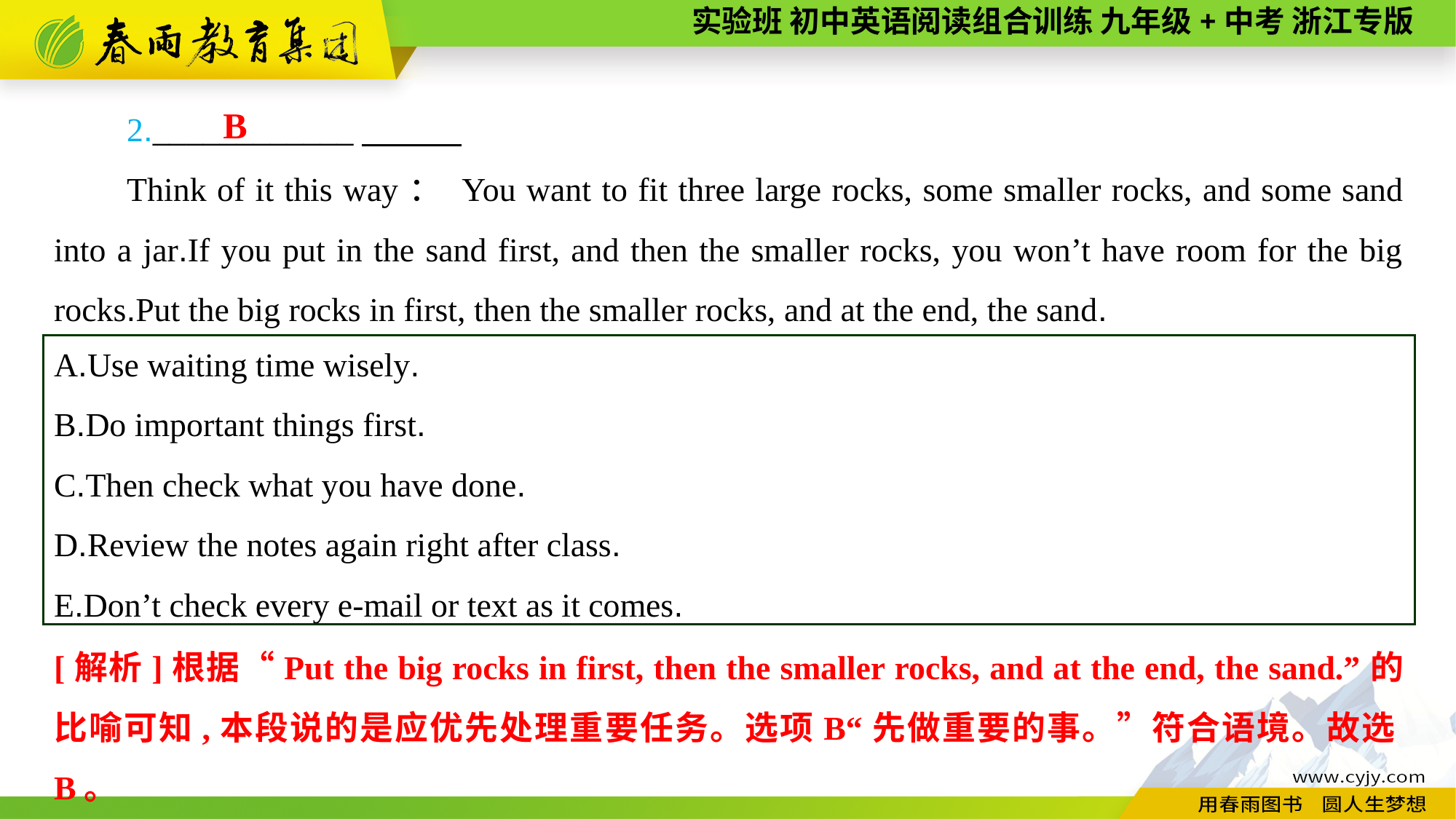

2.____________
Think of it this way： You want to fit three large rocks, some smaller rocks, and some sand into a jar.If you put in the sand first, and then the smaller rocks, you won’t have room for the big rocks.Put the big rocks in first, then the smaller rocks, and at the end, the sand.
B
A.Use waiting time wisely.
B.Do important things first.
C.Then check what you have done.
D.Review the notes again right after class.
E.Don’t check every e-mail or text as it comes.

[解析]根据“Put the big rocks in first, then the smaller rocks, and at the end, the sand.”的比喻可知,本段说的是应优先处理重要任务。选项B“先做重要的事。”符合语境。故选B。